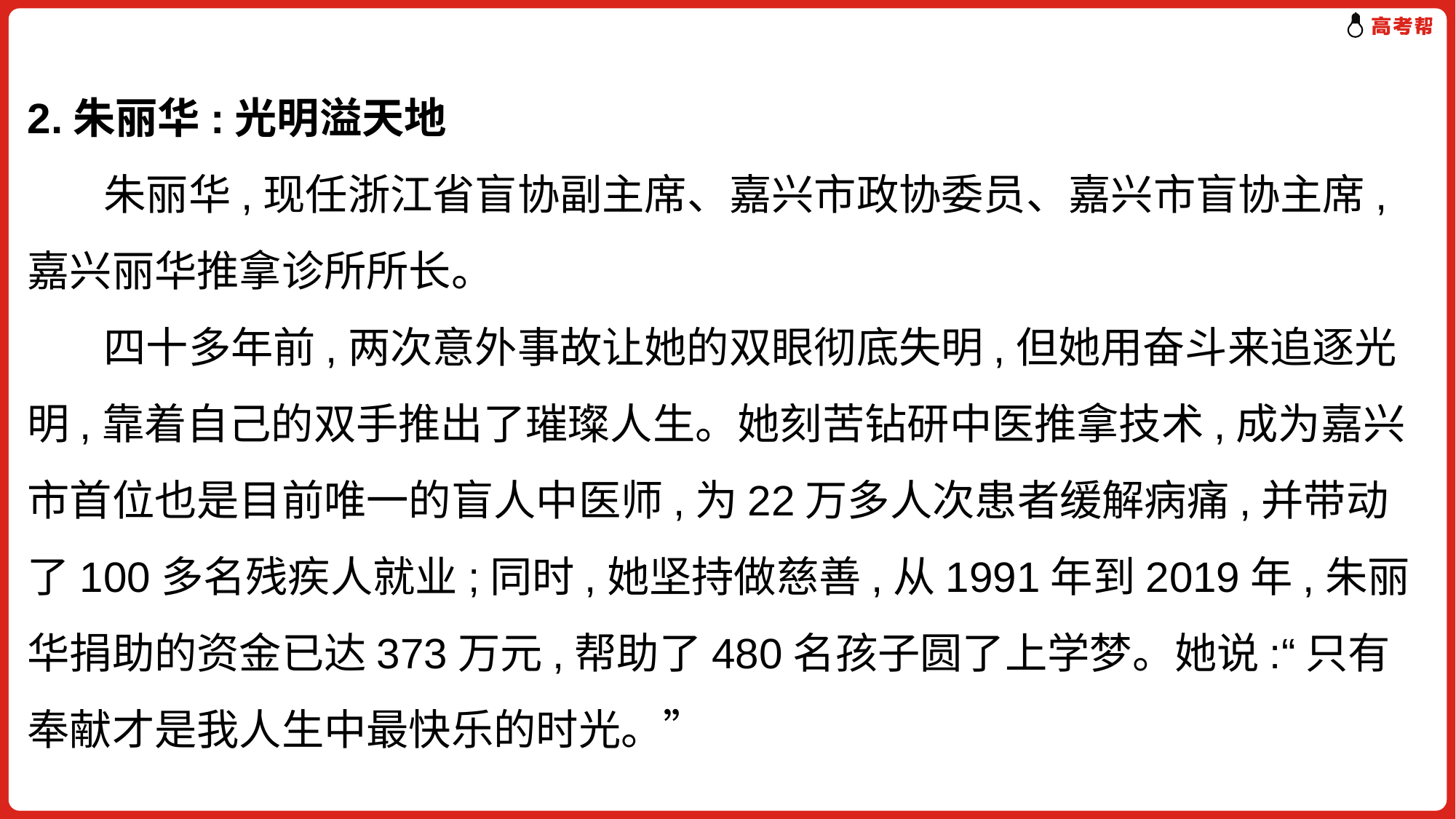

2.朱丽华:光明溢天地
       朱丽华,现任浙江省盲协副主席、嘉兴市政协委员、嘉兴市盲协主席,嘉兴丽华推拿诊所所长。
       四十多年前,两次意外事故让她的双眼彻底失明,但她用奋斗来追逐光明,靠着自己的双手推出了璀璨人生。她刻苦钻研中医推拿技术,成为嘉兴市首位也是目前唯一的盲人中医师,为22万多人次患者缓解病痛,并带动了100多名残疾人就业;同时,她坚持做慈善,从1991年到2019年,朱丽华捐助的资金已达373万元,帮助了480名孩子圆了上学梦。她说:“只有奉献才是我人生中最快乐的时光。”